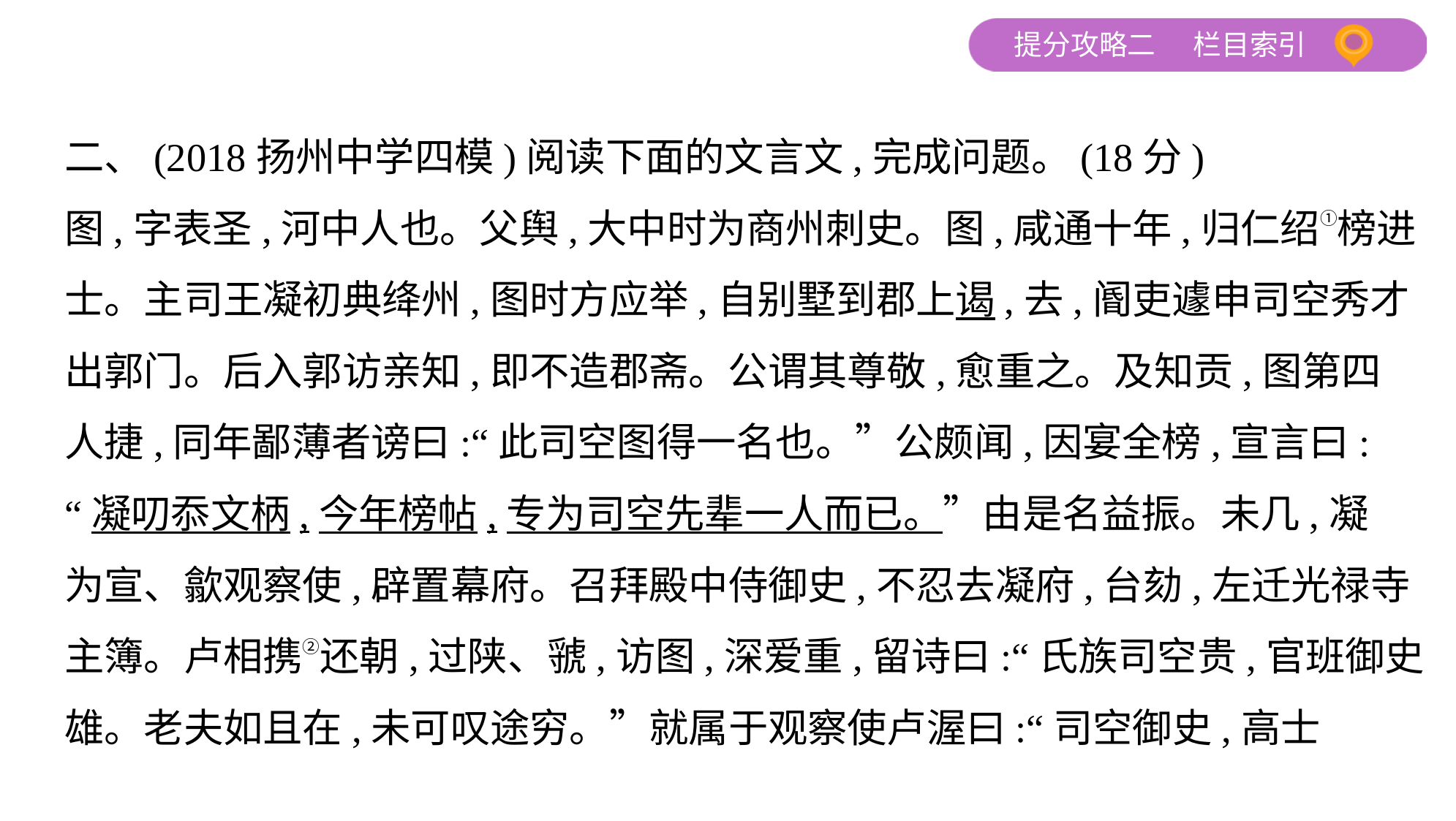

二、(2018扬州中学四模)阅读下面的文言文,完成问题。(18分)
图,字表圣,河中人也。父舆,大中时为商州刺史。图,咸通十年,归仁绍①榜进
士。主司王凝初典绛州,图时方应举,自别墅到郡上谒,去,阍吏遽申司空秀才
出郭门。后入郭访亲知,即不造郡斋。公谓其尊敬,愈重之。及知贡,图第四
人捷,同年鄙薄者谤曰:“此司空图得一名也。”公颇闻,因宴全榜,宣言曰:
“凝叨忝文柄,今年榜帖,专为司空先辈一人而已。”由是名益振。未几,凝
为宣、歙观察使,辟置幕府。召拜殿中侍御史,不忍去凝府,台劾,左迁光禄寺
主簿。卢相携②还朝,过陕、虢,访图,深爱重,留诗曰:“氏族司空贵,官班御史
雄。老夫如且在,未可叹途穷。”就属于观察使卢渥曰:“司空御史,高士